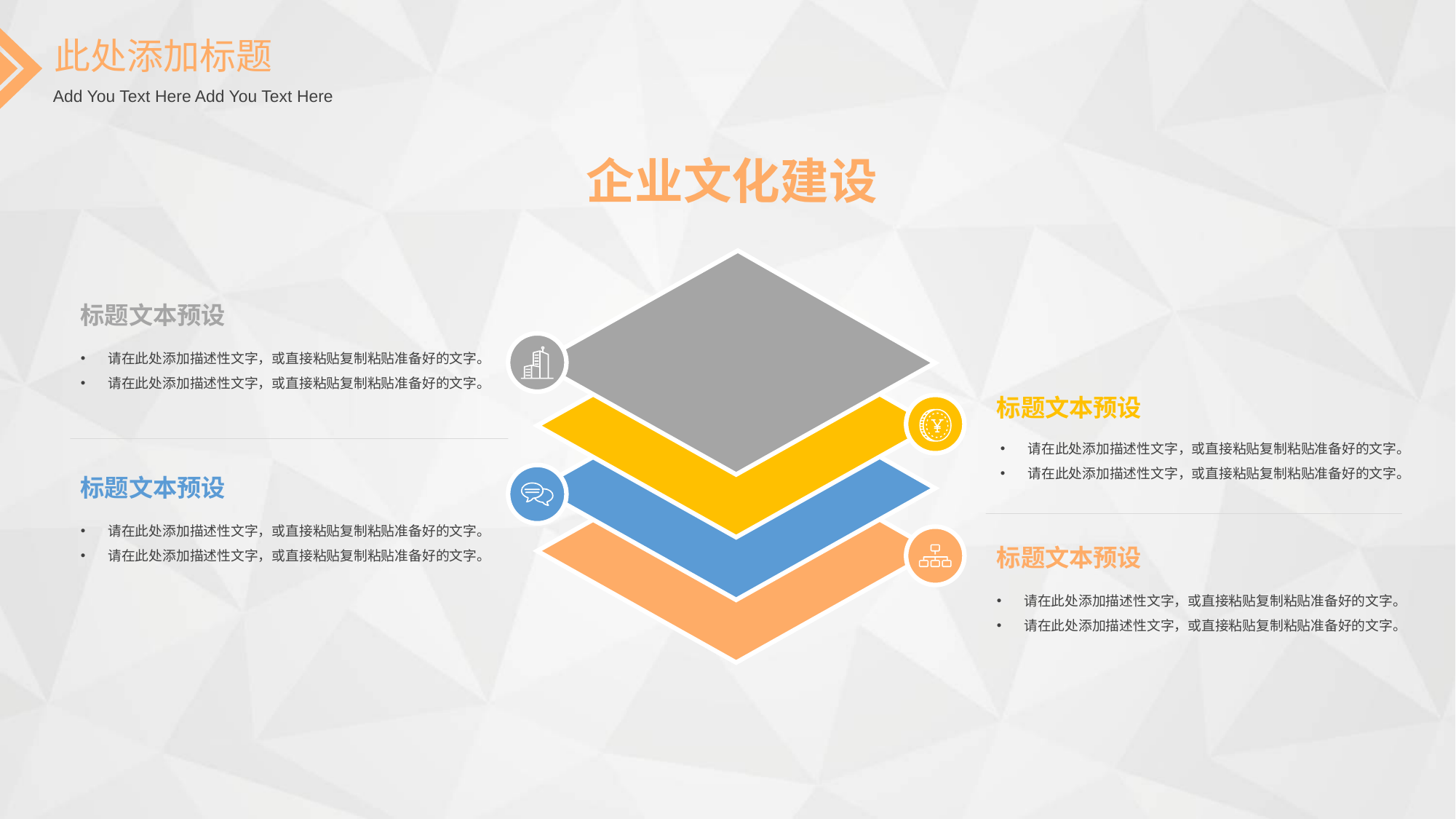

此处添加标题
Add You Text Here Add You Text Here
企业文化建设

标题文本预设

请在此处添加描述性文字，或直接粘贴复制粘贴准备好的文字。
请在此处添加描述性文字，或直接粘贴复制粘贴准备好的文字。

标题文本预设

请在此处添加描述性文字，或直接粘贴复制粘贴准备好的文字。
请在此处添加描述性文字，或直接粘贴复制粘贴准备好的文字。

标题文本预设

请在此处添加描述性文字，或直接粘贴复制粘贴准备好的文字。
请在此处添加描述性文字，或直接粘贴复制粘贴准备好的文字。
标题文本预设

请在此处添加描述性文字，或直接粘贴复制粘贴准备好的文字。
请在此处添加描述性文字，或直接粘贴复制粘贴准备好的文字。